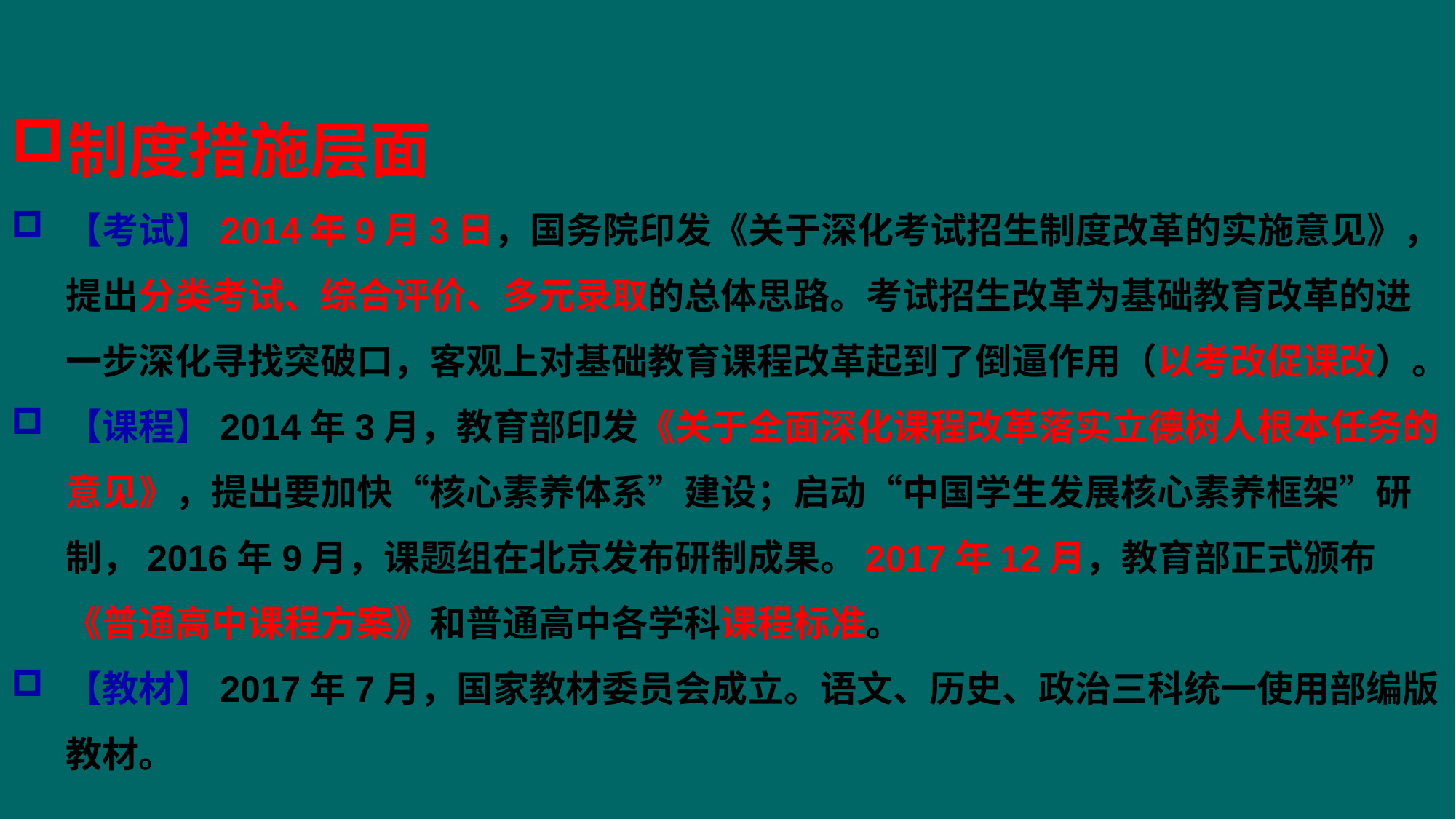

制度措施层面
【考试】2014年9月3日，国务院印发《关于深化考试招生制度改革的实施意见》，提出分类考试、综合评价、多元录取的总体思路。考试招生改革为基础教育改革的进一步深化寻找突破口，客观上对基础教育课程改革起到了倒逼作用（以考改促课改）。
【课程】2014年3月，教育部印发《关于全面深化课程改革落实立德树人根本任务的意见》，提出要加快“核心素养体系”建设；启动“中国学生发展核心素养框架”研制，2016年9月，课题组在北京发布研制成果。2017年12月，教育部正式颁布《普通高中课程方案》和普通高中各学科课程标准。
【教材】2017年7月，国家教材委员会成立。语文、历史、政治三科统一使用部编版教材。